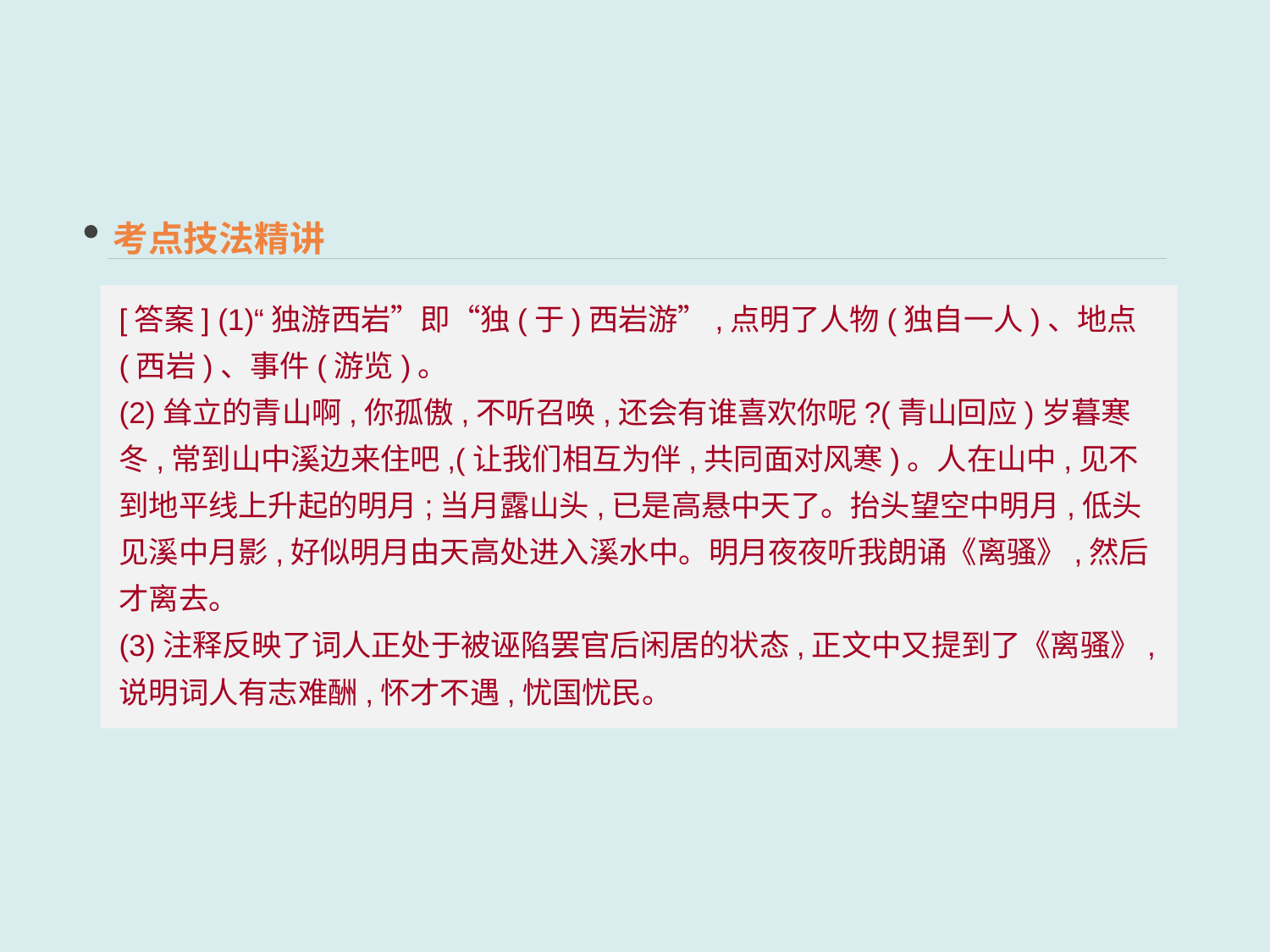

考点技法精讲

[答案] (1)“独游西岩”即“独(于)西岩游”,点明了人物(独自一人)、地点(西岩)、事件(游览)。
(2)耸立的青山啊,你孤傲,不听召唤,还会有谁喜欢你呢?(青山回应)岁暮寒冬,常到山中溪边来住吧,(让我们相互为伴,共同面对风寒)。人在山中,见不到地平线上升起的明月;当月露山头,已是高悬中天了。抬头望空中明月,低头见溪中月影,好似明月由天高处进入溪水中。明月夜夜听我朗诵《离骚》,然后才离去。
(3)注释反映了词人正处于被诬陷罢官后闲居的状态,正文中又提到了《离骚》,说明词人有志难酬,怀才不遇,忧国忧民。